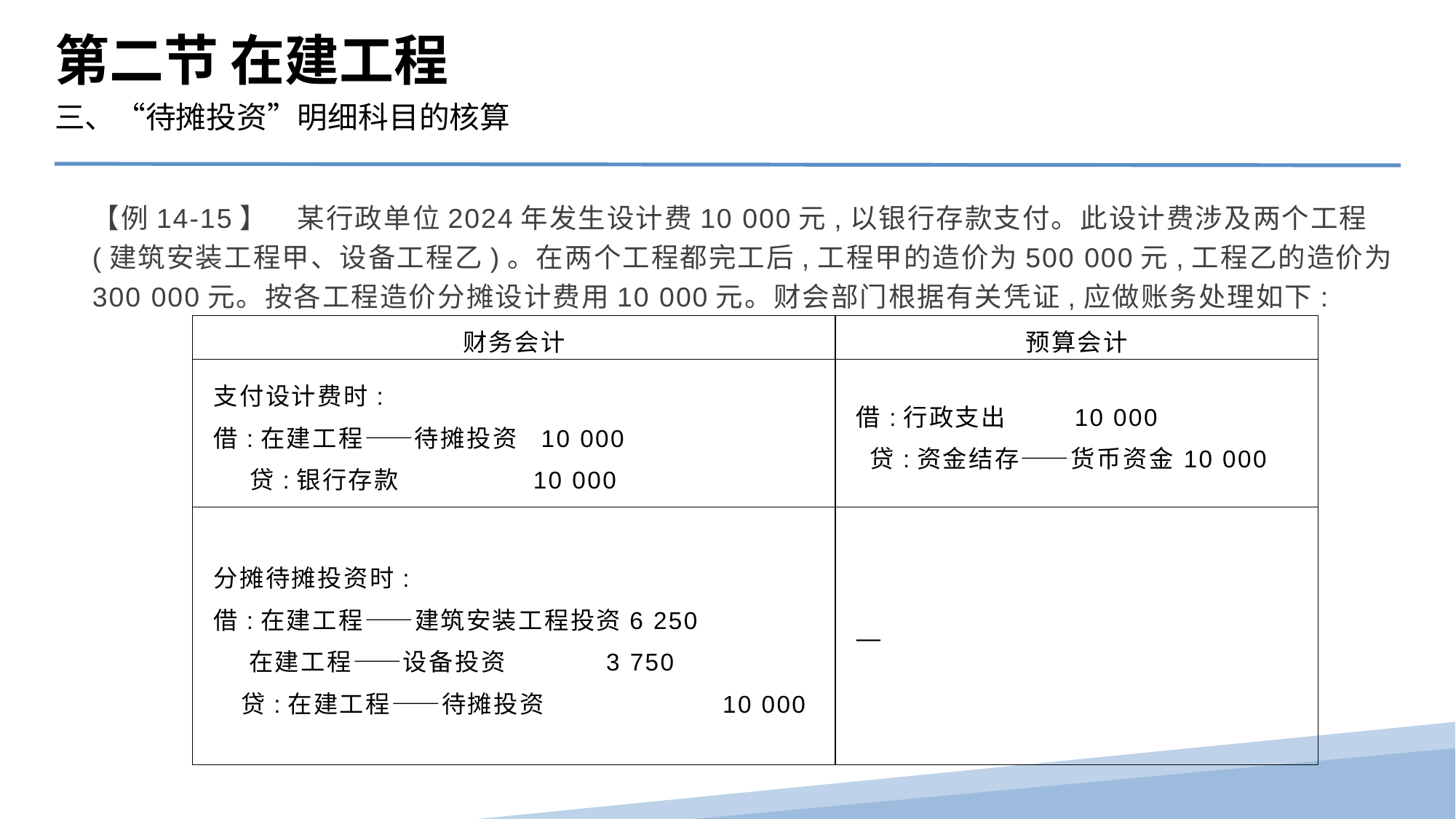

第二节 在建工程
三、“待摊投资”明细科目的核算
【例14-15】　某行政单位2024年发生设计费10 000元,以银行存款支付。此设计费涉及两个工程(建筑安装工程甲、设备工程乙)。在两个工程都完工后,工程甲的造价为500 000元,工程乙的造价为300 000元。按各工程造价分摊设计费用10 000元。财会部门根据有关凭证,应做账务处理如下:
| 财务会计 | 预算会计 |
| --- | --- |
| 支付设计费时: 借:在建工程——待摊投资 10 000 贷:银行存款 10 000 | 借:行政支出 10 000 贷:资金结存——货币资金 10 000 |
| 分摊待摊投资时: 借:在建工程——建筑安装工程投资6 250 在建工程——设备投资 3 750 贷:在建工程——待摊投资 10 000 | — |